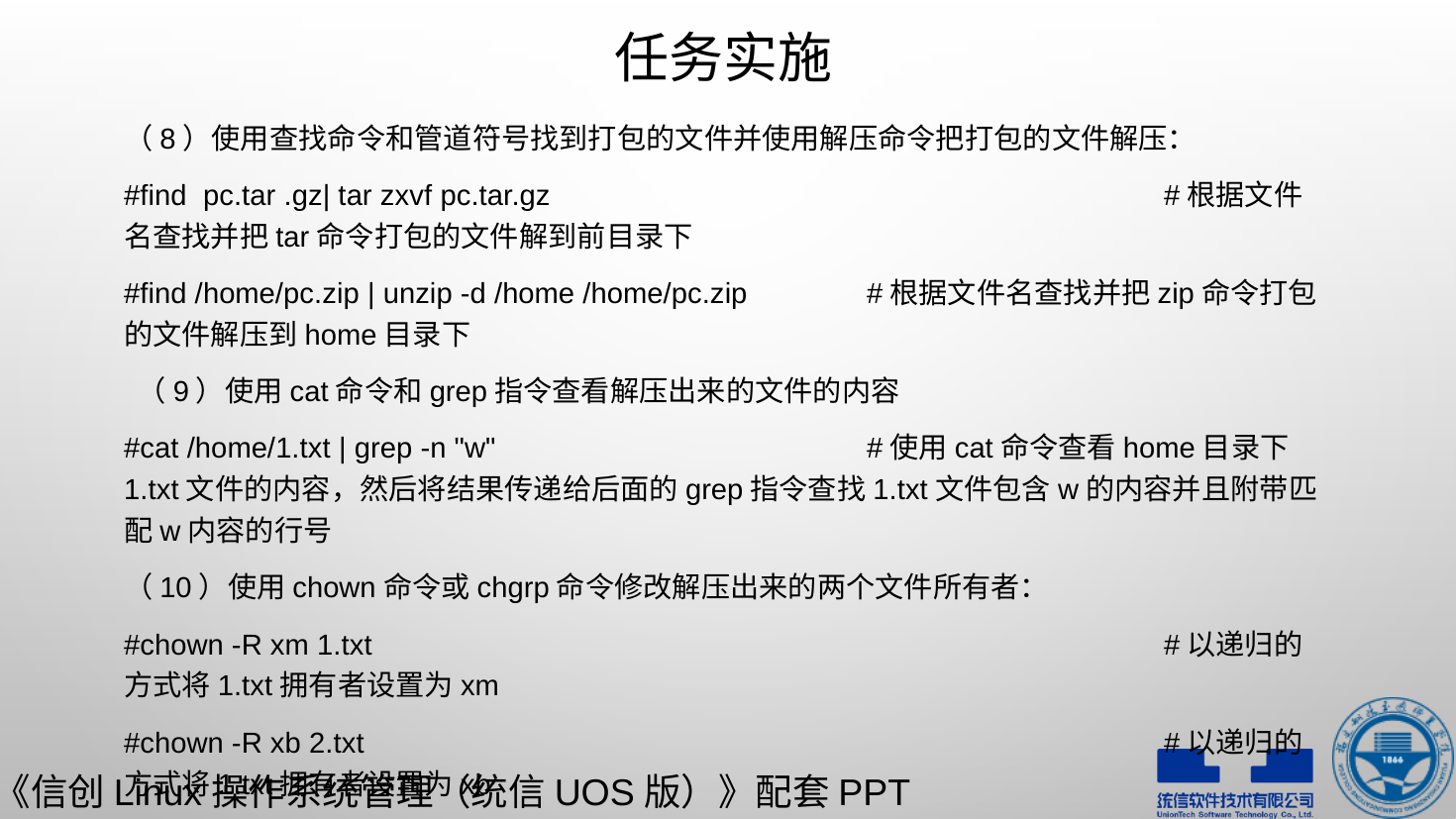

# 任务实施
（8）使用查找命令和管道符号找到打包的文件并使用解压命令把打包的文件解压：
#find  pc.tar .gz| tar zxvf pc.tar.gz					#根据文件名查找并把tar命令打包的文件解到前目录下
#find /home/pc.zip | unzip -d /home /home/pc.zip	#根据文件名查找并把zip命令打包的文件解压到home目录下
 （9）使用cat命令和grep指令查看解压出来的文件的内容
#cat /home/1.txt | grep -n "w"			#使用cat命令查看home目录下1.txt文件的内容，然后将结果传递给后面的grep指令查找1.txt文件包含w的内容并且附带匹配w内容的行号
（10）使用chown命令或chgrp命令修改解压出来的两个文件所有者：
#chown -R xm 1.txt						#以递归的方式将1.txt拥有者设置为xm
#chown -R xb 2.txt						#以递归的方式将1.txt拥有者设置为xb